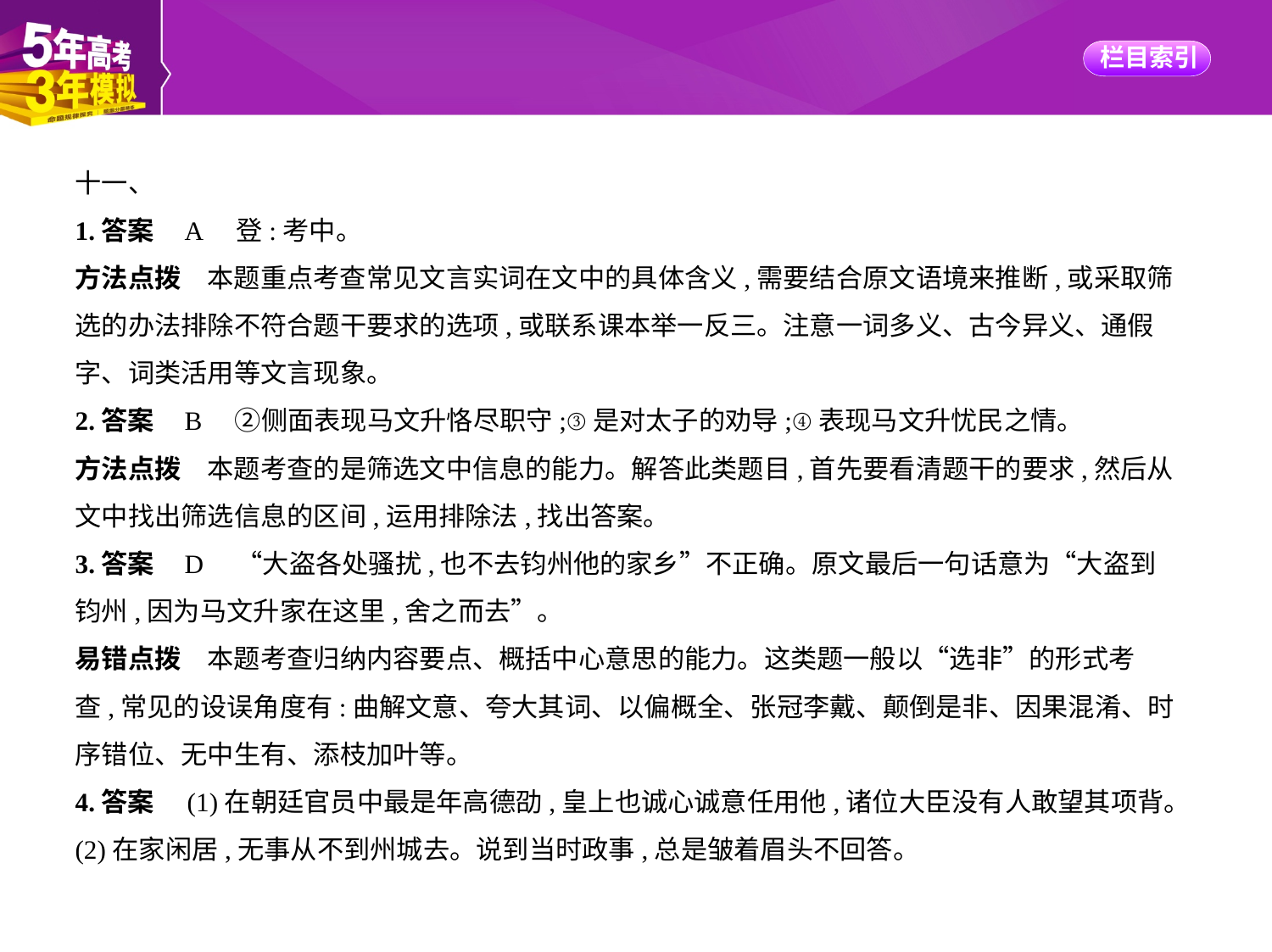

十一、
1.答案    A　登:考中。
方法点拨　本题重点考查常见文言实词在文中的具体含义,需要结合原文语境来推断,或采取筛
选的办法排除不符合题干要求的选项,或联系课本举一反三。注意一词多义、古今异义、通假
字、词类活用等文言现象。
2.答案    B　②侧面表现马文升恪尽职守;③是对太子的劝导;④表现马文升忧民之情。
方法点拨　本题考查的是筛选文中信息的能力。解答此类题目,首先要看清题干的要求,然后从
文中找出筛选信息的区间,运用排除法,找出答案。
3.答案    D　“大盗各处骚扰,也不去钧州他的家乡”不正确。原文最后一句话意为“大盗到
钧州,因为马文升家在这里,舍之而去”。
易错点拨　本题考查归纳内容要点、概括中心意思的能力。这类题一般以“选非”的形式考
查,常见的设误角度有:曲解文意、夸大其词、以偏概全、张冠李戴、颠倒是非、因果混淆、时
序错位、无中生有、添枝加叶等。
4.答案　(1)在朝廷官员中最是年高德劭,皇上也诚心诚意任用他,诸位大臣没有人敢望其项背。
(2)在家闲居,无事从不到州城去。说到当时政事,总是皱着眉头不回答。